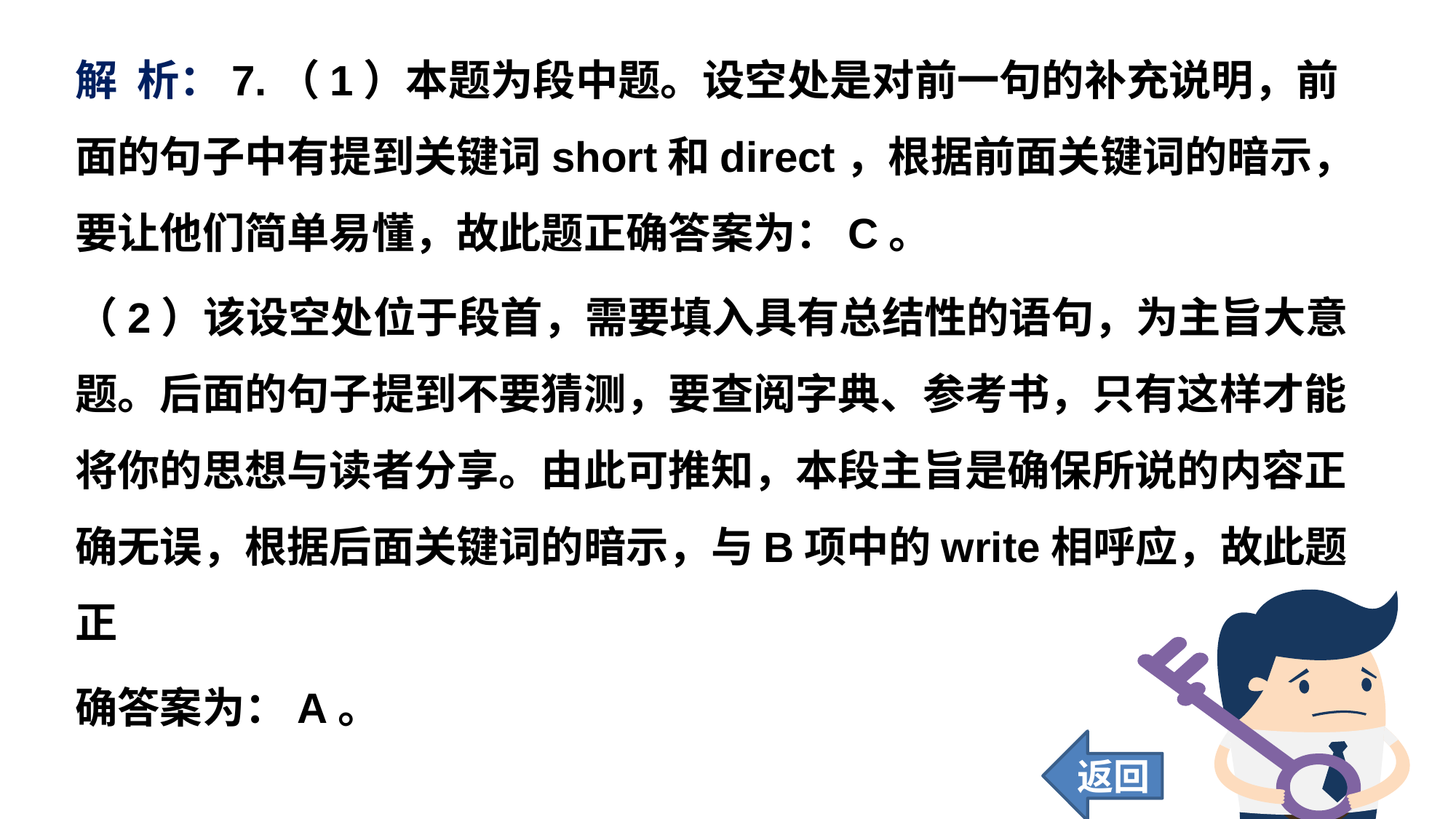

解  析：7.（1）本题为段中题。设空处是对前一句的补充说明，前面的句子中有提到关键词short和direct，根据前面关键词的暗示，要让他们简单易懂，故此题正确答案为：C。
（2）该设空处位于段首，需要填入具有总结性的语句，为主旨大意题。后面的句子提到不要猜测，要查阅字典、参考书，只有这样才能将你的思想与读者分享。由此可推知，本段主旨是确保所说的内容正确无误，根据后面关键词的暗示，与B项中的write相呼应，故此题正
确答案为：A。

返回
62